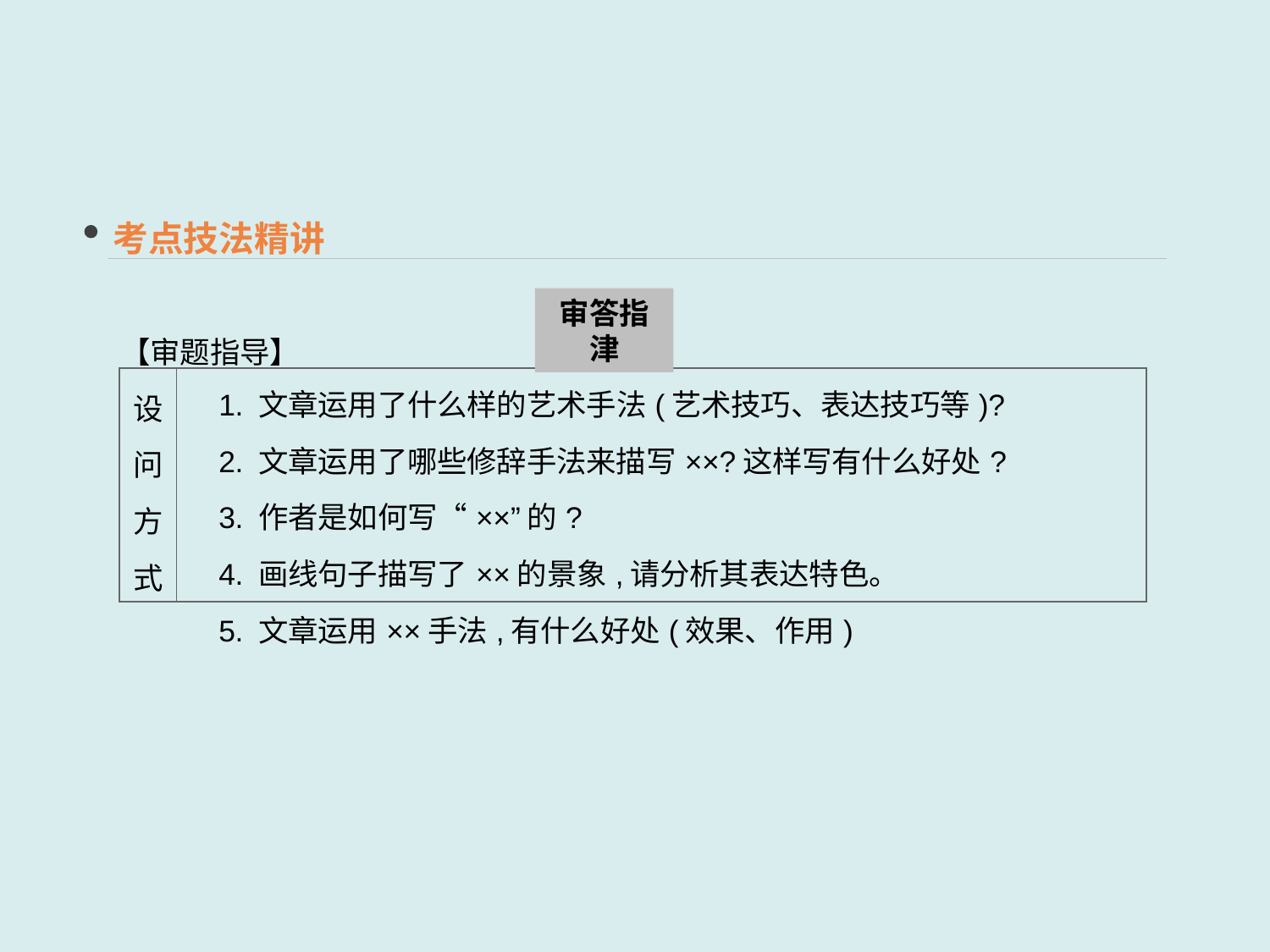

考点技法精讲

审答指津
【审题指导】
| 设问 方式 | 1. 文章运用了什么样的艺术手法(艺术技巧、表达技巧等)? 　2. 文章运用了哪些修辞手法来描写××?这样写有什么好处? 　3. 作者是如何写“××”的? 　4. 画线句子描写了××的景象,请分析其表达特色。 　5. 文章运用××手法,有什么好处(效果、作用) |
| --- | --- |